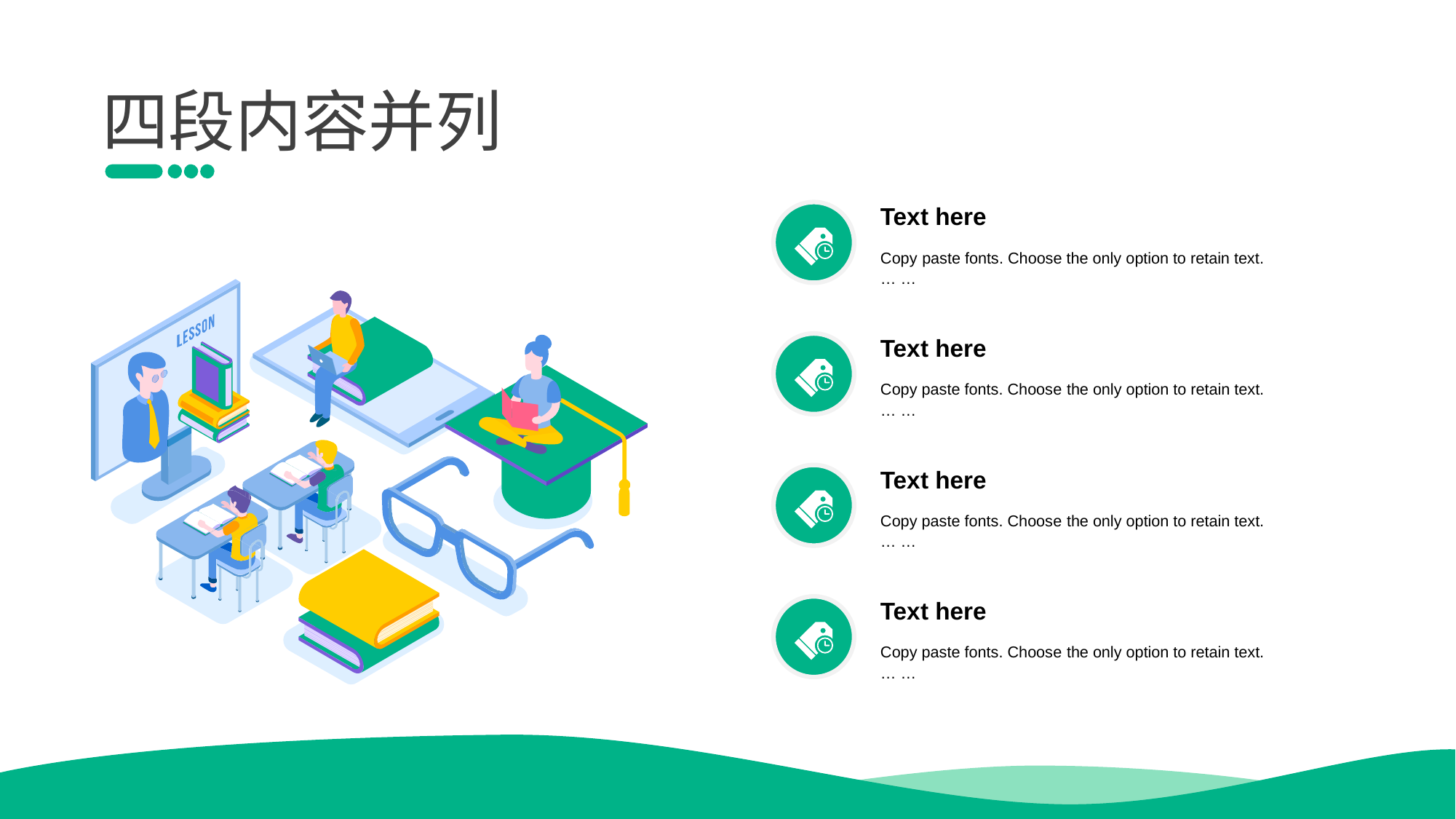

四段内容并列
Tex t here
Copy  paste fonts. Choose the only option to retain text.
… …

Tex t here
Copy paste fonts. Choose  the only option to retain text.
… …

Tex t here
Copy paste fonts. Choose  the only option to retain text.
… …

Tex t here
Copy paste fonts. Choose  the only option to retain text.
… …